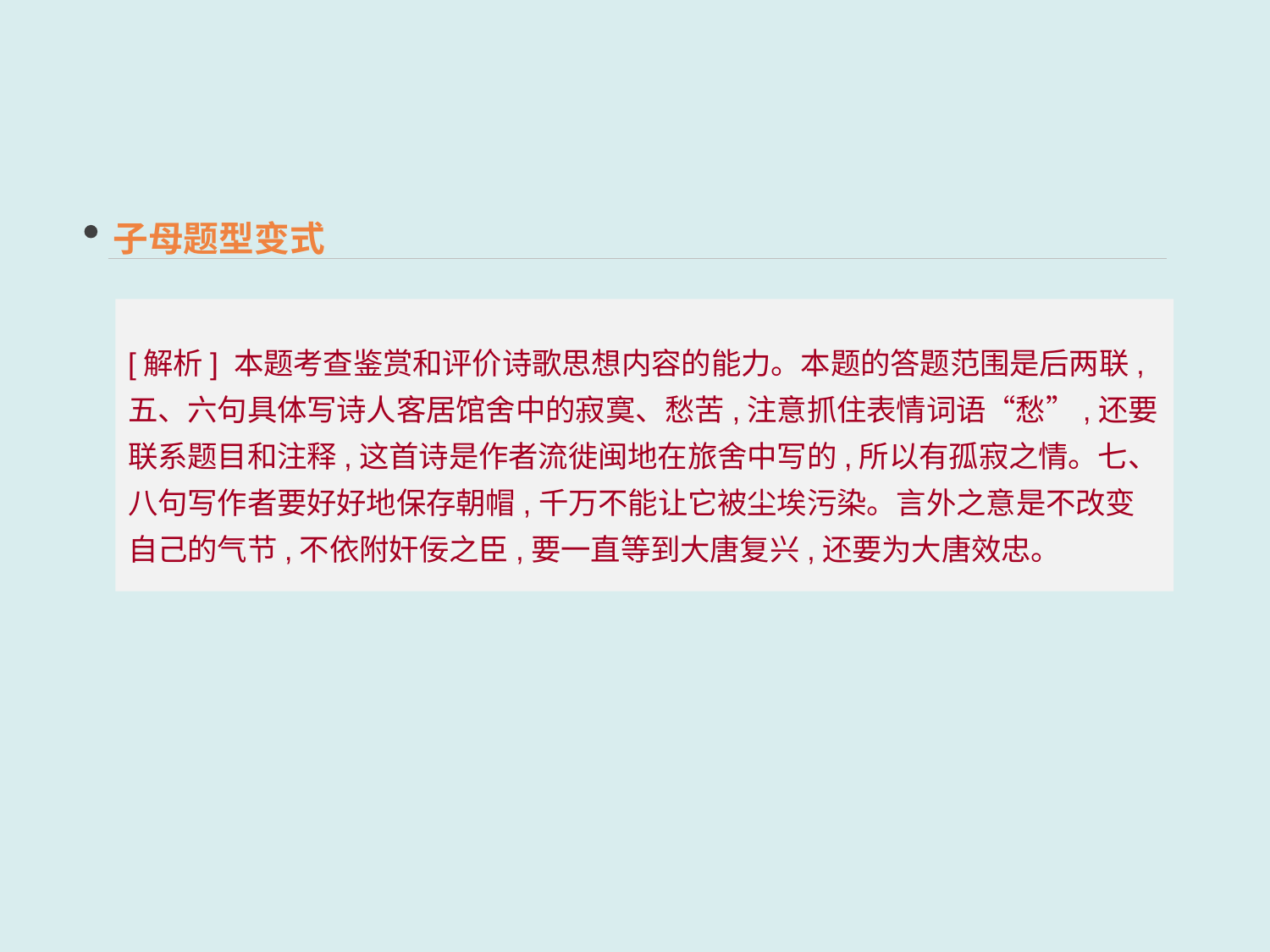

子母题型变式

[解析] 本题考查鉴赏和评价诗歌思想内容的能力。本题的答题范围是后两联,五、六句具体写诗人客居馆舍中的寂寞、愁苦,注意抓住表情词语“愁”,还要联系题目和注释,这首诗是作者流徙闽地在旅舍中写的,所以有孤寂之情。七、八句写作者要好好地保存朝帽,千万不能让它被尘埃污染。言外之意是不改变自己的气节,不依附奸佞之臣,要一直等到大唐复兴,还要为大唐效忠。